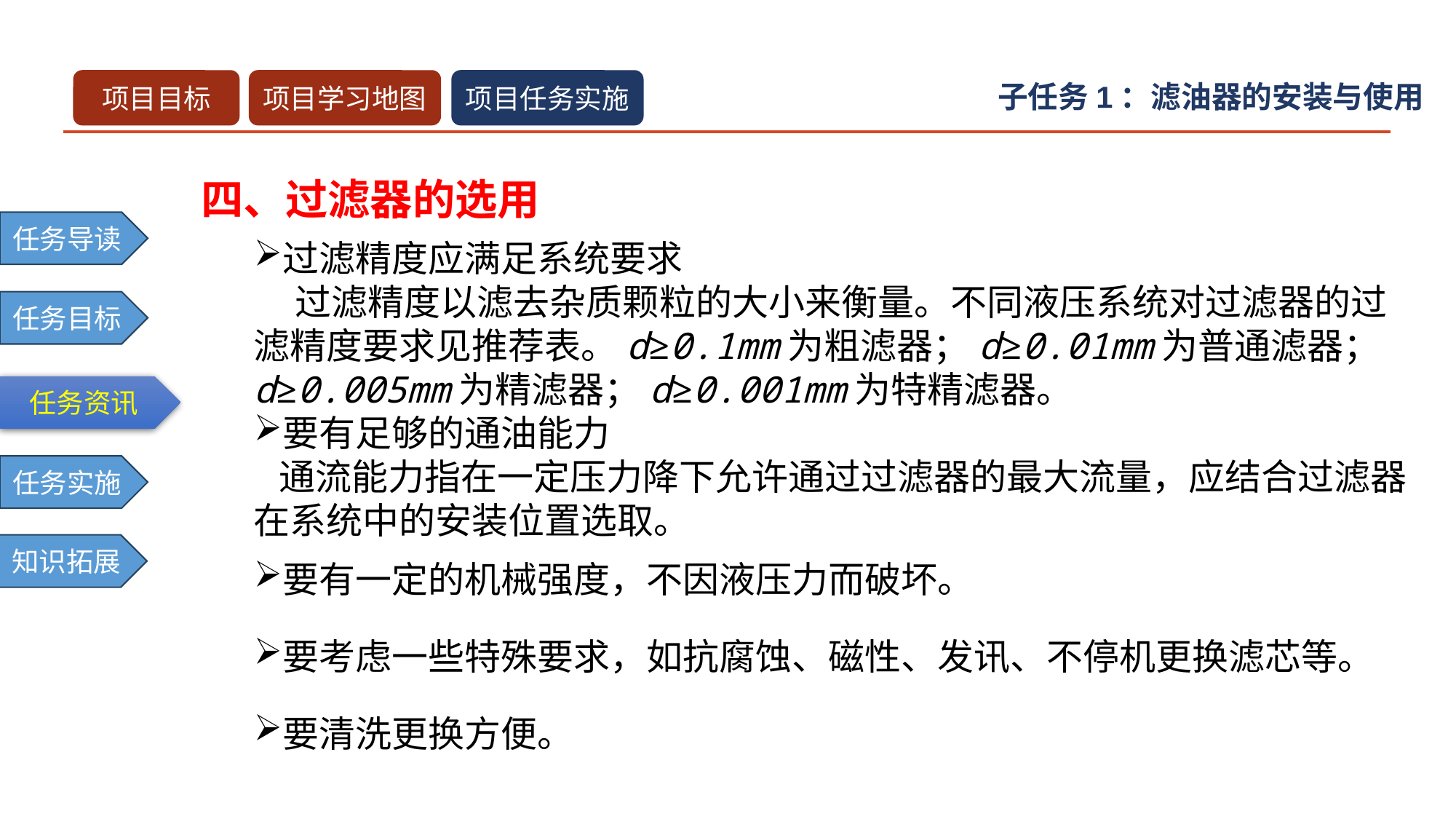

子任务1：滤油器的安装与使用
四、过滤器的选用
过滤精度应满足系统要求
    过滤精度以滤去杂质颗粒的大小来衡量。不同液压系统对过滤器的过滤精度要求见推荐表。d≥0.1mm为粗滤器；d≥0.01mm为普通滤器；d≥0.005mm为精滤器；d≥0.001mm为特精滤器。
要有足够的通油能力
  通流能力指在一定压力降下允许通过过滤器的最大流量，应结合过滤器在系统中的安装位置选取。
要有一定的机械强度，不因液压力而破坏。
要考虑一些特殊要求，如抗腐蚀、磁性、发讯、不停机更换滤芯等。
要清洗更换方便。